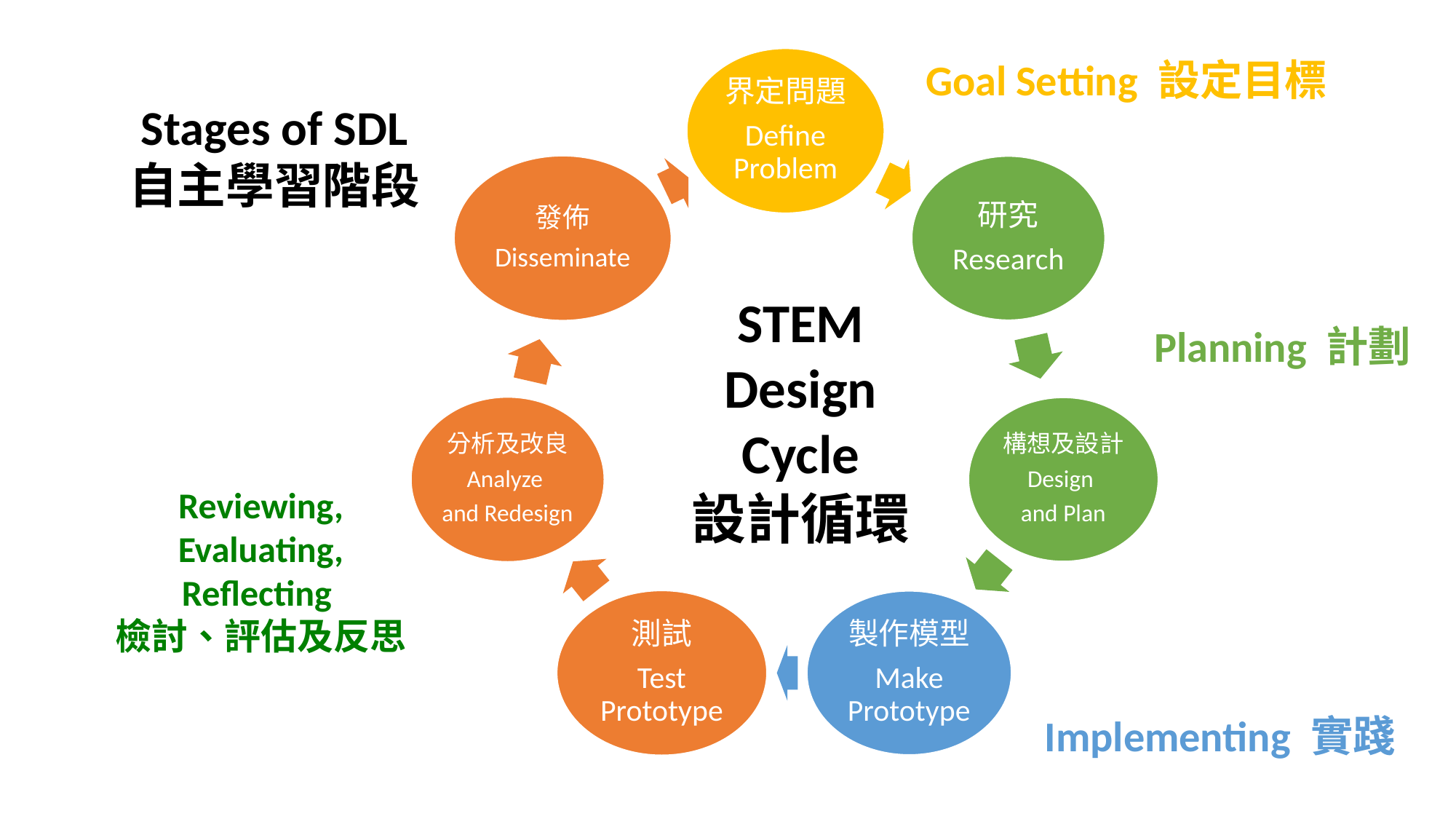

Goal Setting 設定目標
Stages of SDL
自主學習階段
Planning 計劃
Reviewing,
Evaluating,
Reflecting
檢討、評估及反思
Implementing 實踐
界定問題
Define Problem

研究
Research

構想及設計
Design
and Plan

製作模型
Make Prototype

測試
Test Prototype

分析及改良
Analyze
and Redesign

發佈
Disseminate

STEM
Design
Cycle
設計循環